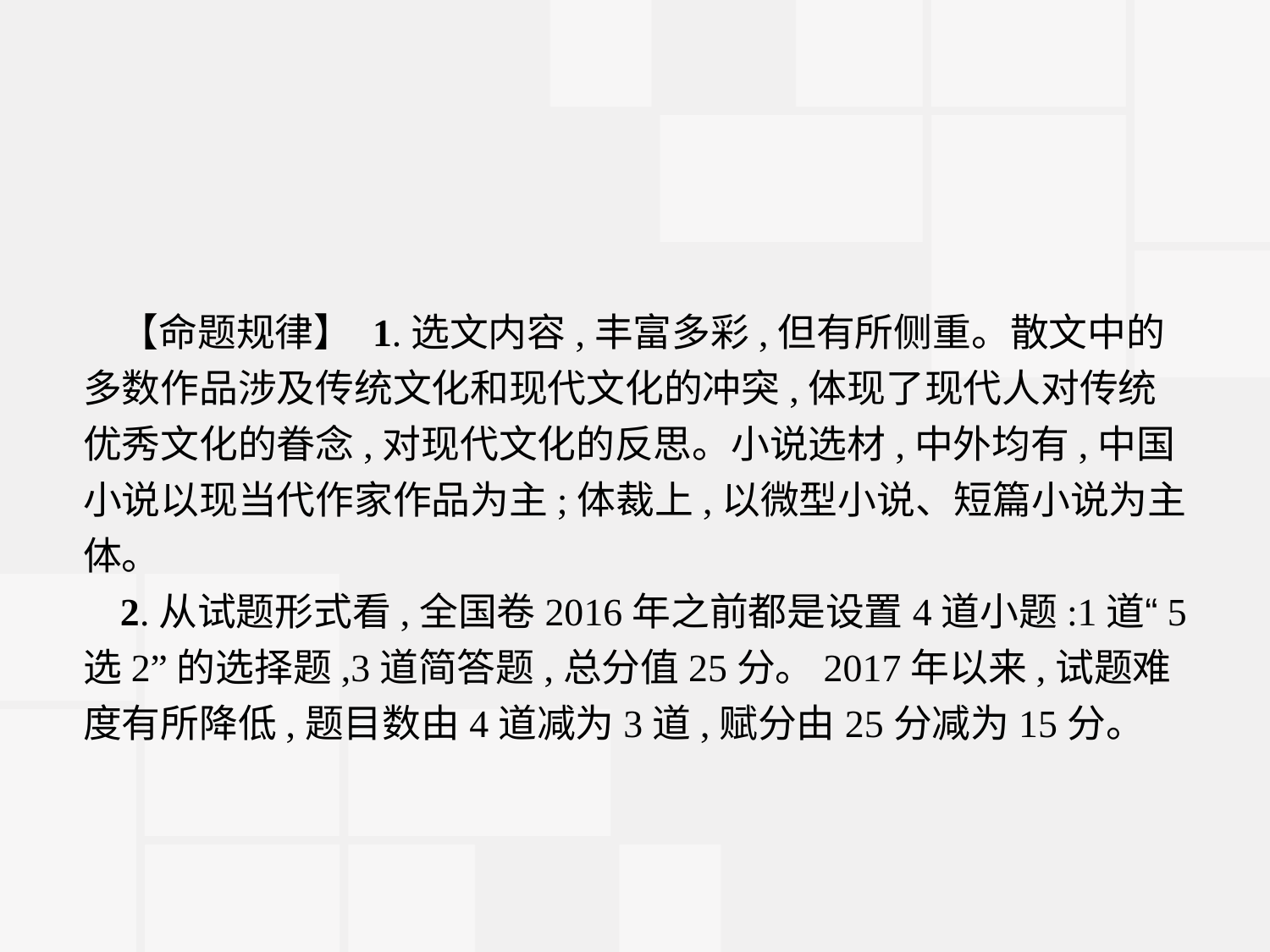

【命题规律】 1.选文内容,丰富多彩,但有所侧重。散文中的多数作品涉及传统文化和现代文化的冲突,体现了现代人对传统优秀文化的眷念,对现代文化的反思。小说选材,中外均有,中国小说以现当代作家作品为主;体裁上,以微型小说、短篇小说为主体。
2.从试题形式看,全国卷2016年之前都是设置4道小题:1道“5选2”的选择题,3道简答题,总分值25分。2017年以来,试题难度有所降低,题目数由4道减为3道,赋分由25分减为15分。